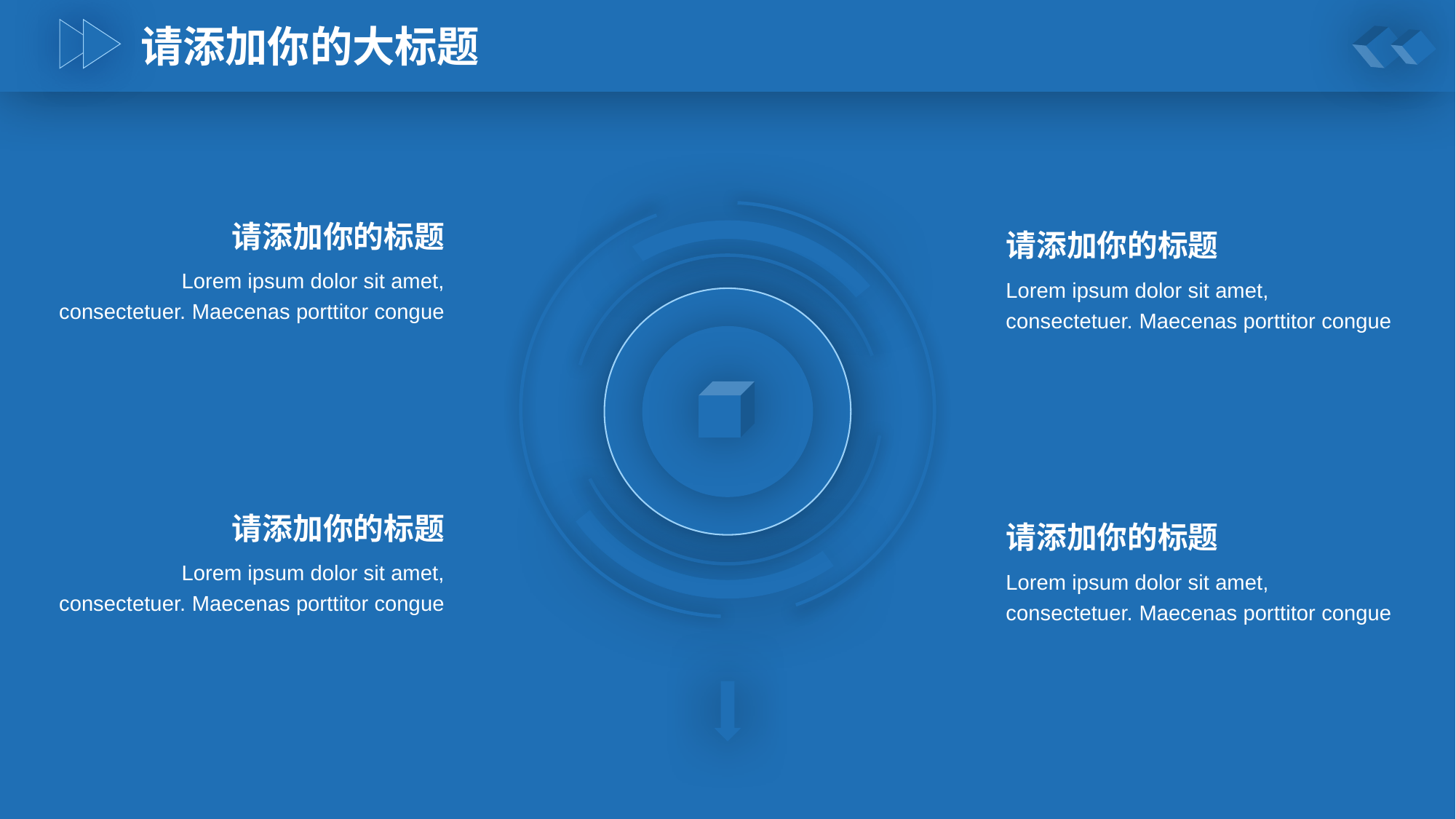

请添加你的大标题

请添加你的标题

请添加你的标题

Lorem ipsum dolor sit amet, consectetuer. Maecenas porttitor congue
Lorem ipsum dolor sit amet, consectetuer. Maecenas porttitor congue

请添加你的标题
请添加你的标题
Lorem ipsum dolor sit amet, consectetuer. Maecenas porttitor congue
Lorem ipsum dolor sit amet, consectetuer. Maecenas porttitor congue